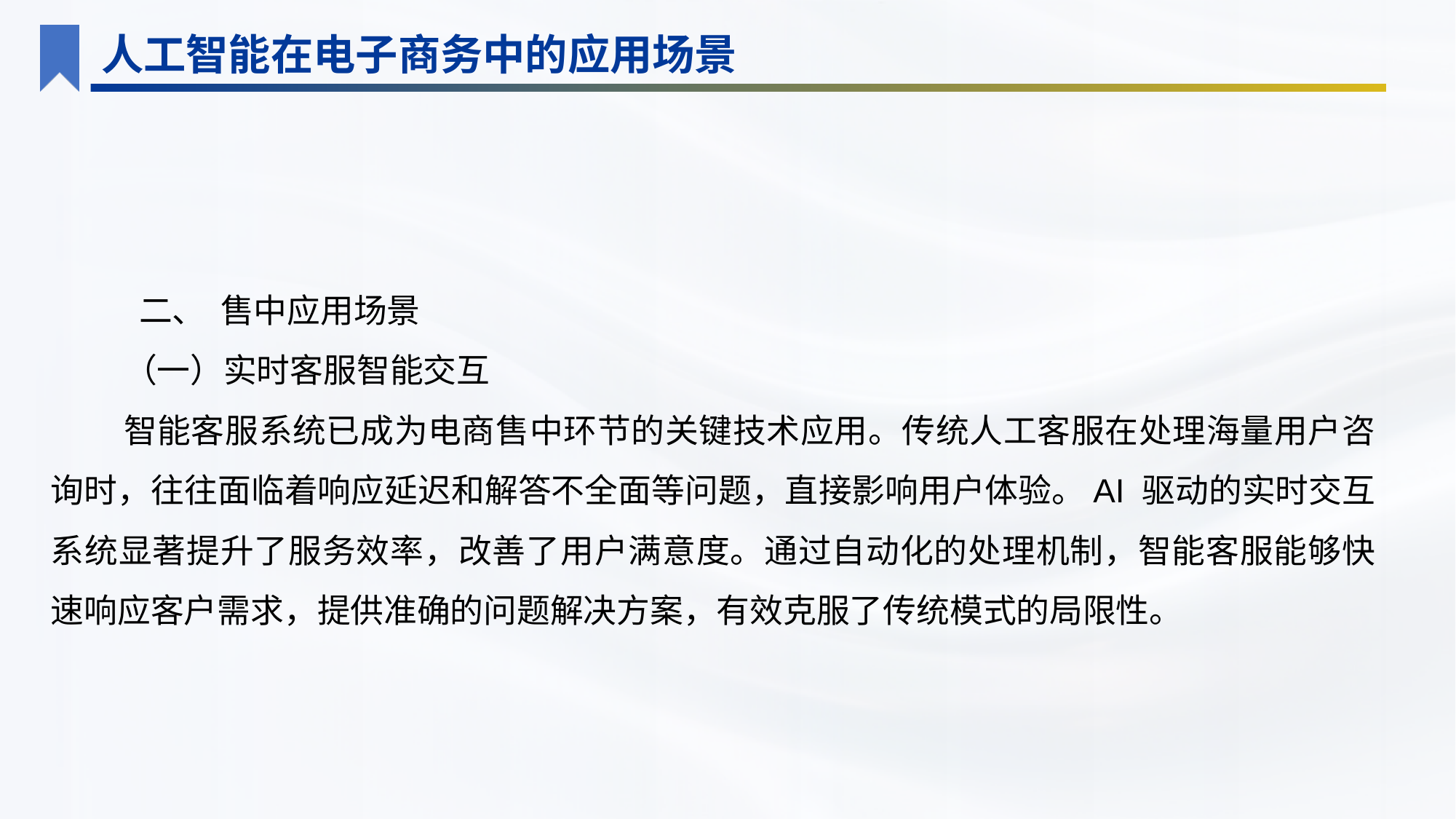

人工智能在电子商务中的应用场景
 二、  售中应用场景
（一）实时客服智能交互
智能客服系统已成为电商售中环节的关键技术应用。传统人工客服在处理海量用户咨询时，往往面临着响应延迟和解答不全面等问题，直接影响用户体验。AI 驱动的实时交互系统显著提升了服务效率，改善了用户满意度。通过自动化的处理机制，智能客服能够快速响应客户需求，提供准确的问题解决方案，有效克服了传统模式的局限性。